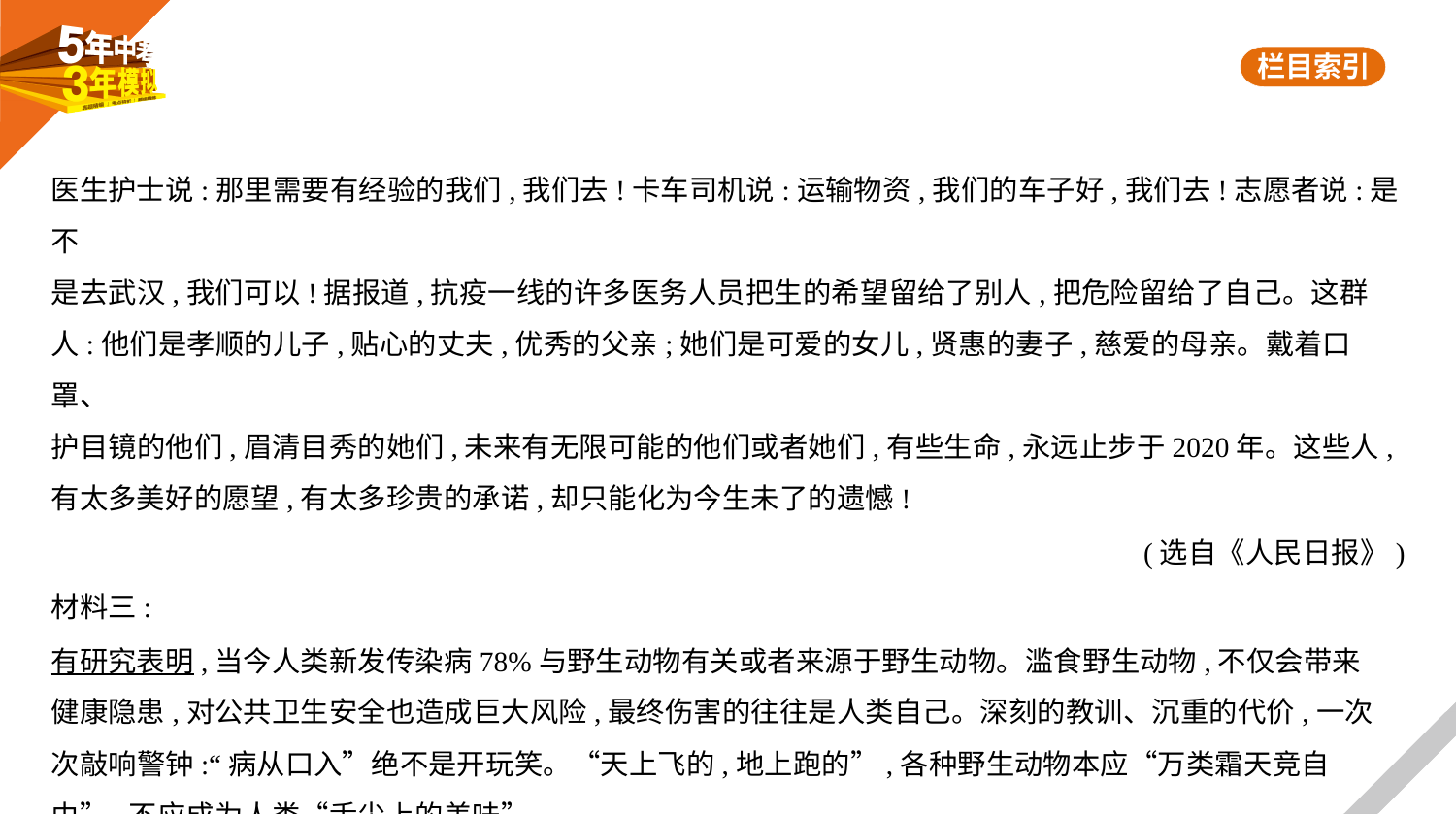

医生护士说:那里需要有经验的我们,我们去!卡车司机说:运输物资,我们的车子好,我们去!志愿者说:是不
是去武汉,我们可以!据报道,抗疫一线的许多医务人员把生的希望留给了别人,把危险留给了自己。这群
人:他们是孝顺的儿子,贴心的丈夫,优秀的父亲;她们是可爱的女儿,贤惠的妻子,慈爱的母亲。戴着口罩、
护目镜的他们,眉清目秀的她们,未来有无限可能的他们或者她们,有些生命,永远止步于2020年。这些人,
有太多美好的愿望,有太多珍贵的承诺,却只能化为今生未了的遗憾!
(选自《人民日报》)
材料三:
有研究表明,当今人类新发传染病78%与野生动物有关或者来源于野生动物。滥食野生动物,不仅会带来
健康隐患,对公共卫生安全也造成巨大风险,最终伤害的往往是人类自己。深刻的教训、沉重的代价,一次
次敲响警钟:“病从口入”绝不是开玩笑。“天上飞的,地上跑的”,各种野生动物本应“万类霜天竞自
由”,不应成为人类“舌尖上的美味”。